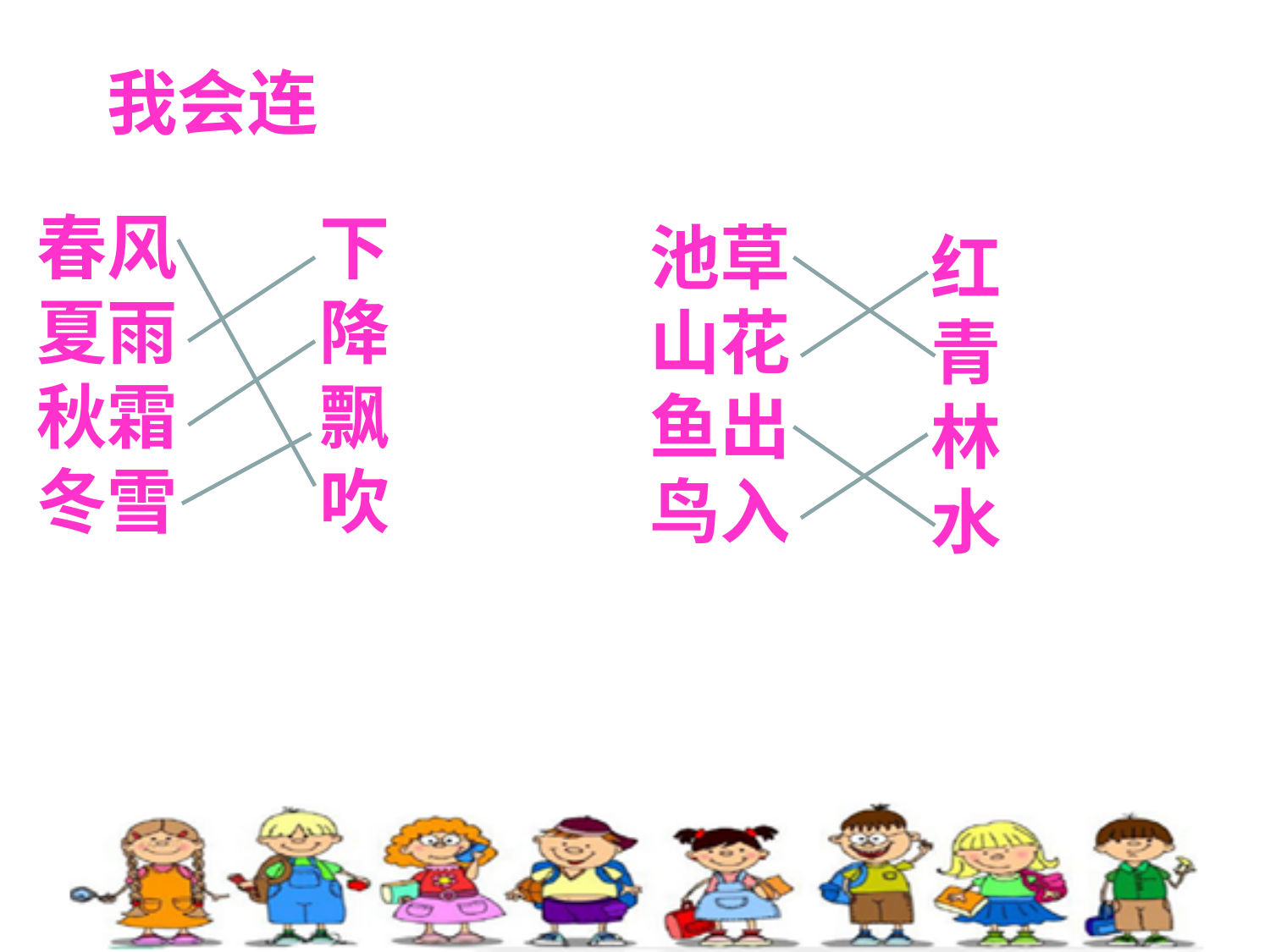

我会连
春风
夏雨
秋霜
冬雪
下
降
飘
吹
池草
山花
鱼出
鸟入
红
青
林
水